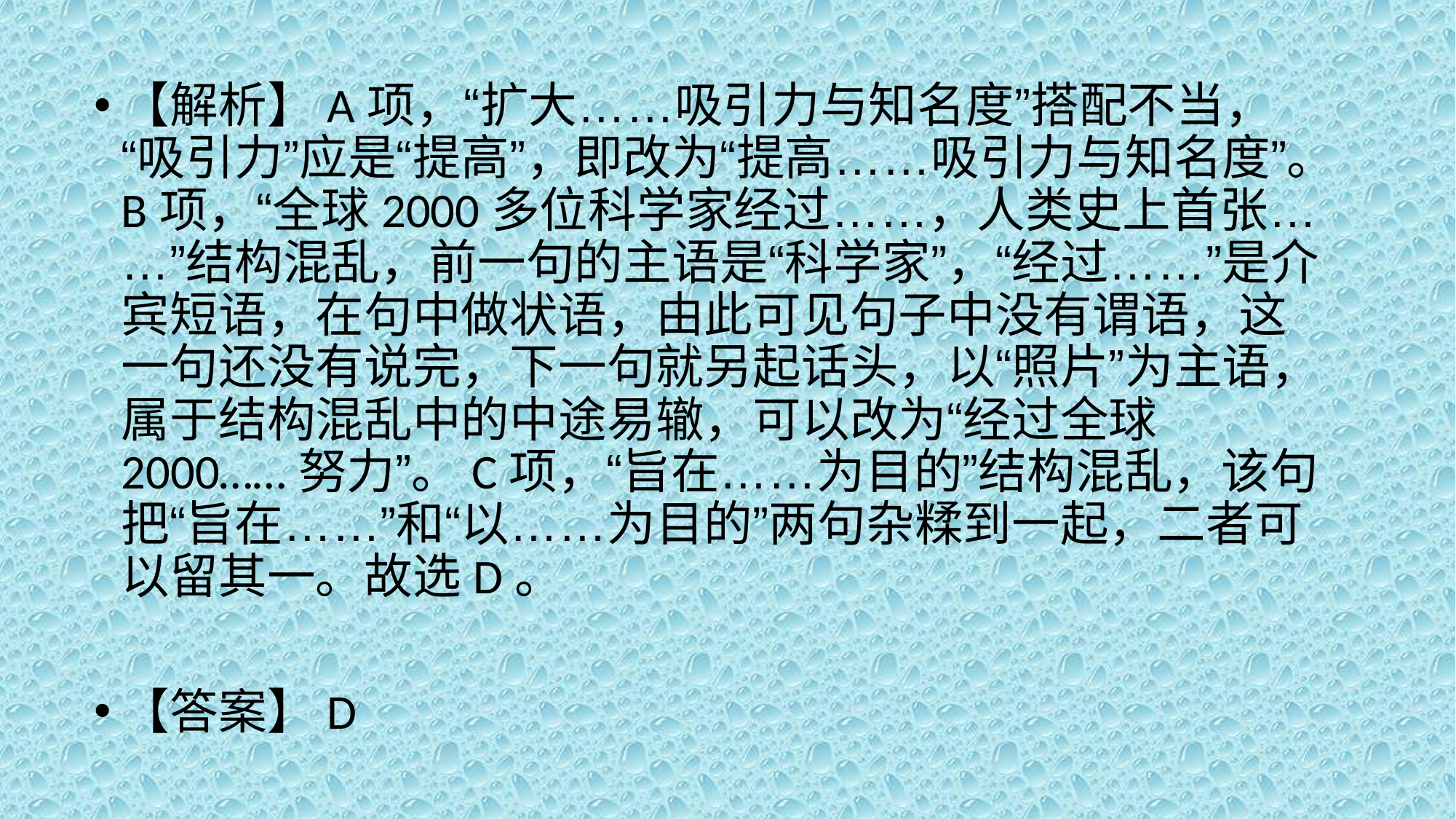

【解析】A项，“扩大……吸引力与知名度”搭配不当，“吸引力”应是“提高”，即改为“提高……吸引力与知名度”。B项，“全球2000多位科学家经过……，人类史上首张……”结构混乱，前一句的主语是“科学家”，“经过……”是介宾短语，在句中做状语，由此可见句子中没有谓语，这一句还没有说完，下一句就另起话头，以“照片”为主语，属于结构混乱中的中途易辙，可以改为“经过全球2000……努力”。C项，“旨在……为目的”结构混乱，该句把“旨在……”和“以……为目的”两句杂糅到一起，二者可以留其一。故选D。

【答案】D